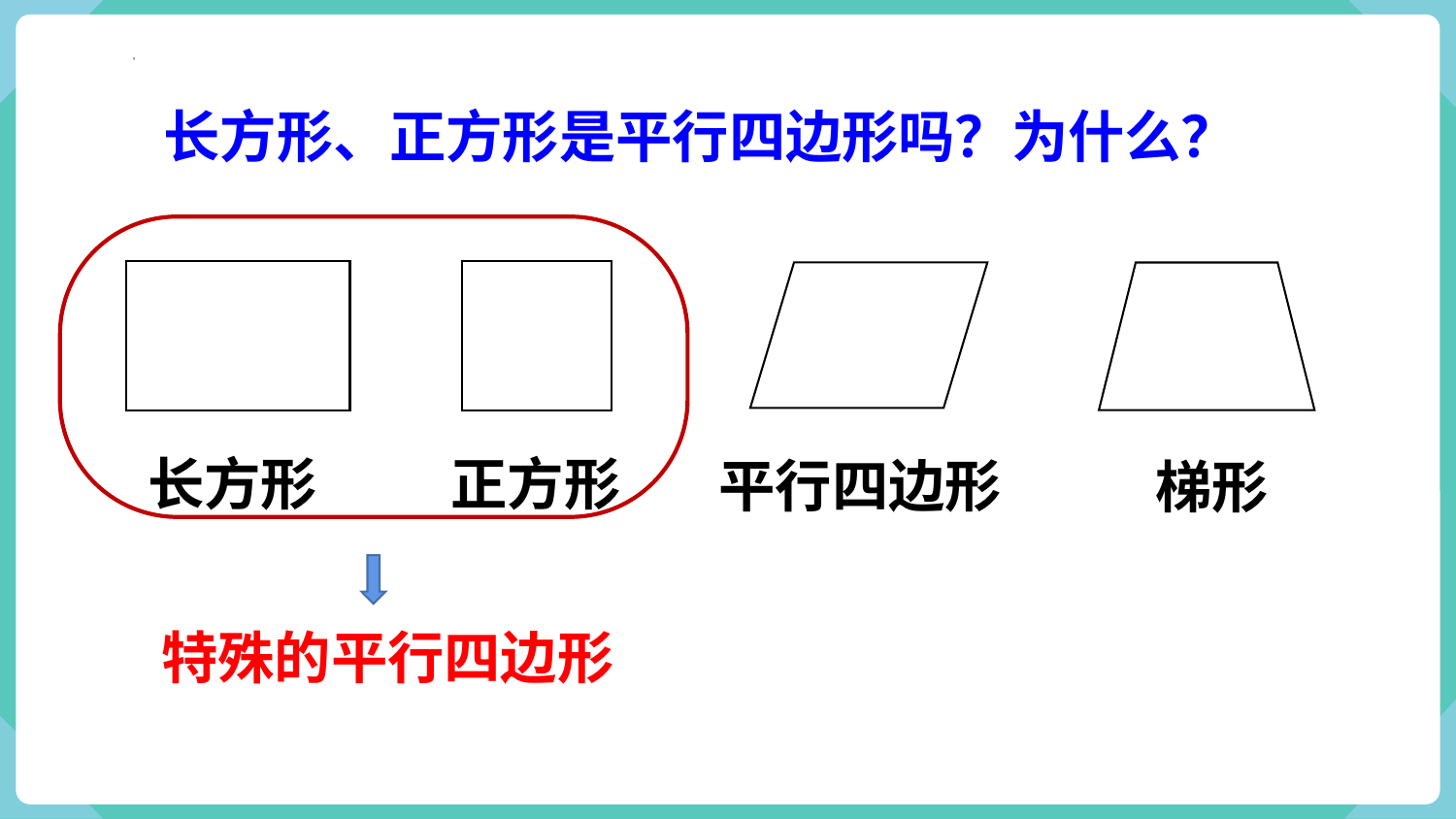

长方形、正方形是平行四边形吗？为什么？

正方形

长方形

平行四边形

梯形

特殊的平行四边形